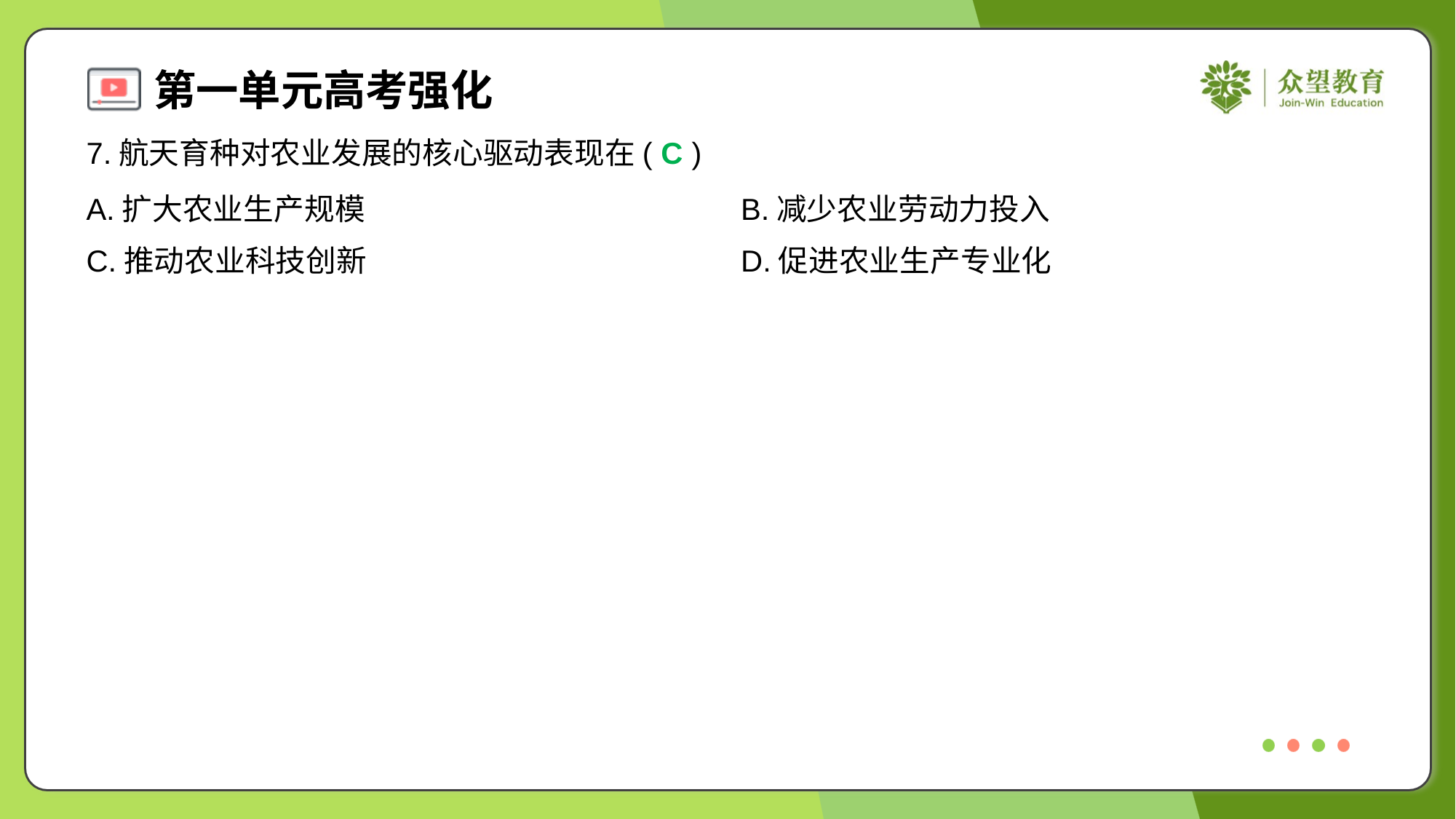

7.航天育种对农业发展的核心驱动表现在(     )
C
A.扩大农业生产规模	B.减少农业劳动力投入
C.推动农业科技创新	D.促进农业生产专业化